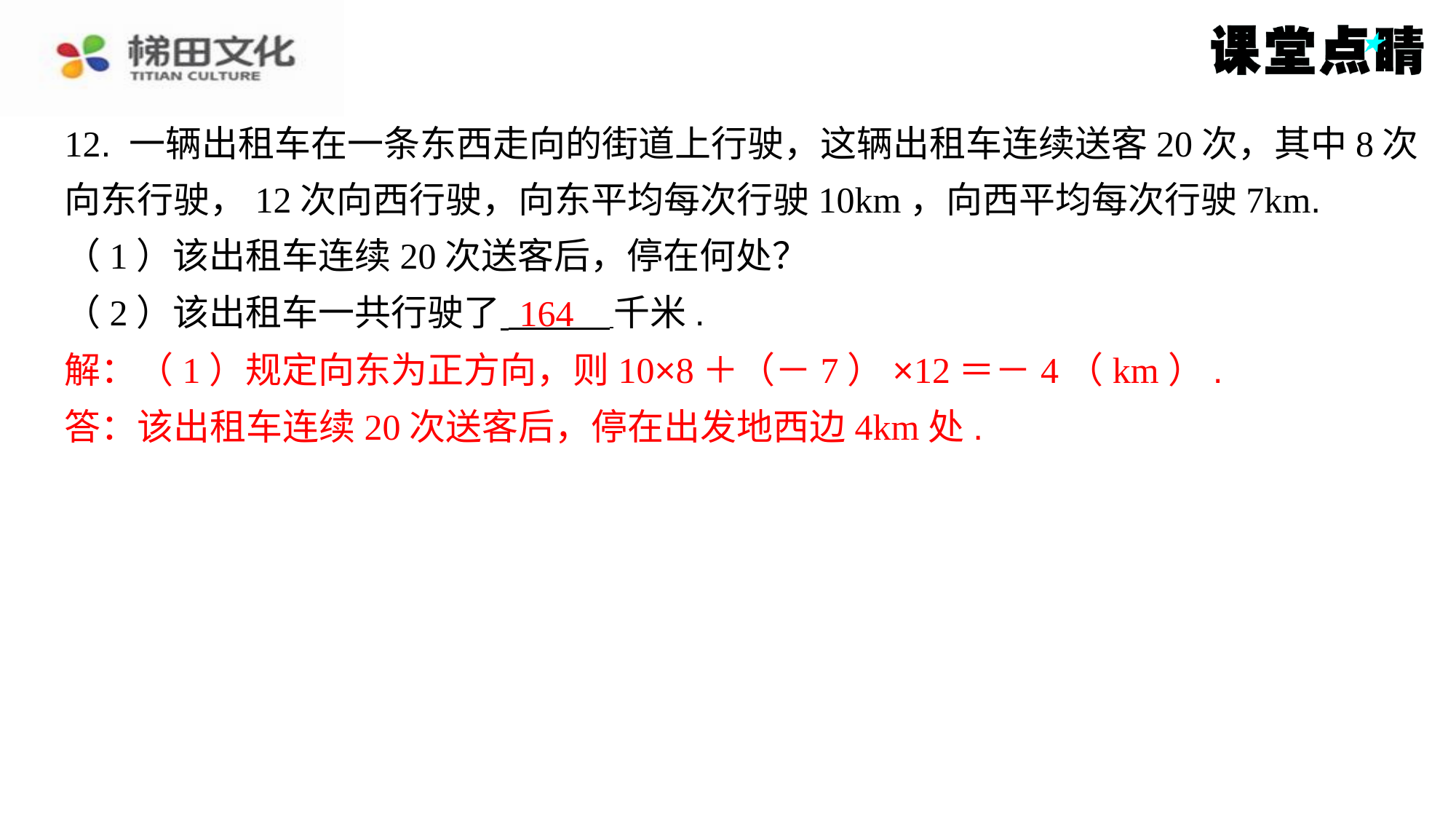

12. 一辆出租车在一条东西走向的街道上行驶，这辆出租车连续送客20次，其中8次
向东行驶，12次向西行驶，向东平均每次行驶10km，向西平均每次行驶7km.
（1）该出租车连续20次送客后，停在何处？
（2）该出租车一共行驶了                 千米.
解：（1）规定向东为正方向，则10×8＋（－7）×12＝－4（km）.
答：该出租车连续20次送客后，停在出发地西边4km处.
164
解：（1）规定向东为正方向，则10×8＋（－7）×12＝－4（km）.
答：该出租车连续20次送客后，停在出发地西边4km处.